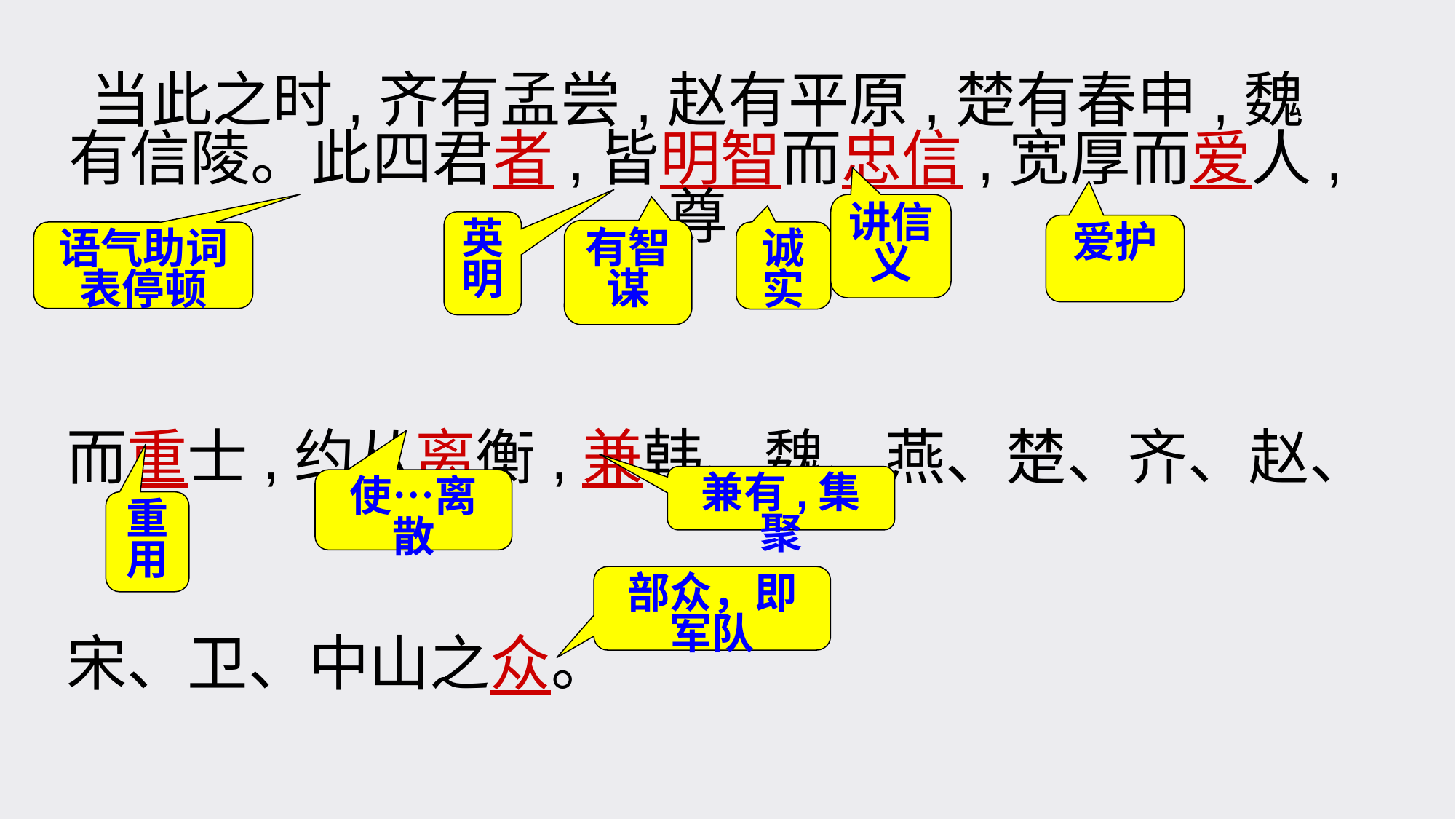

当此之时,齐有孟尝,赵有平原,楚有春申,魏有信陵。此四君者,皆明智而忠信,宽厚而爱人,尊

而重士,约从离衡,兼韩、魏、燕、楚、齐、赵、

宋、卫、中山之众。
讲信义
英
明
爱护
有智谋
语气助词
表停顿
诚实
兼有,集聚
使…离散
重用
部众，即军队